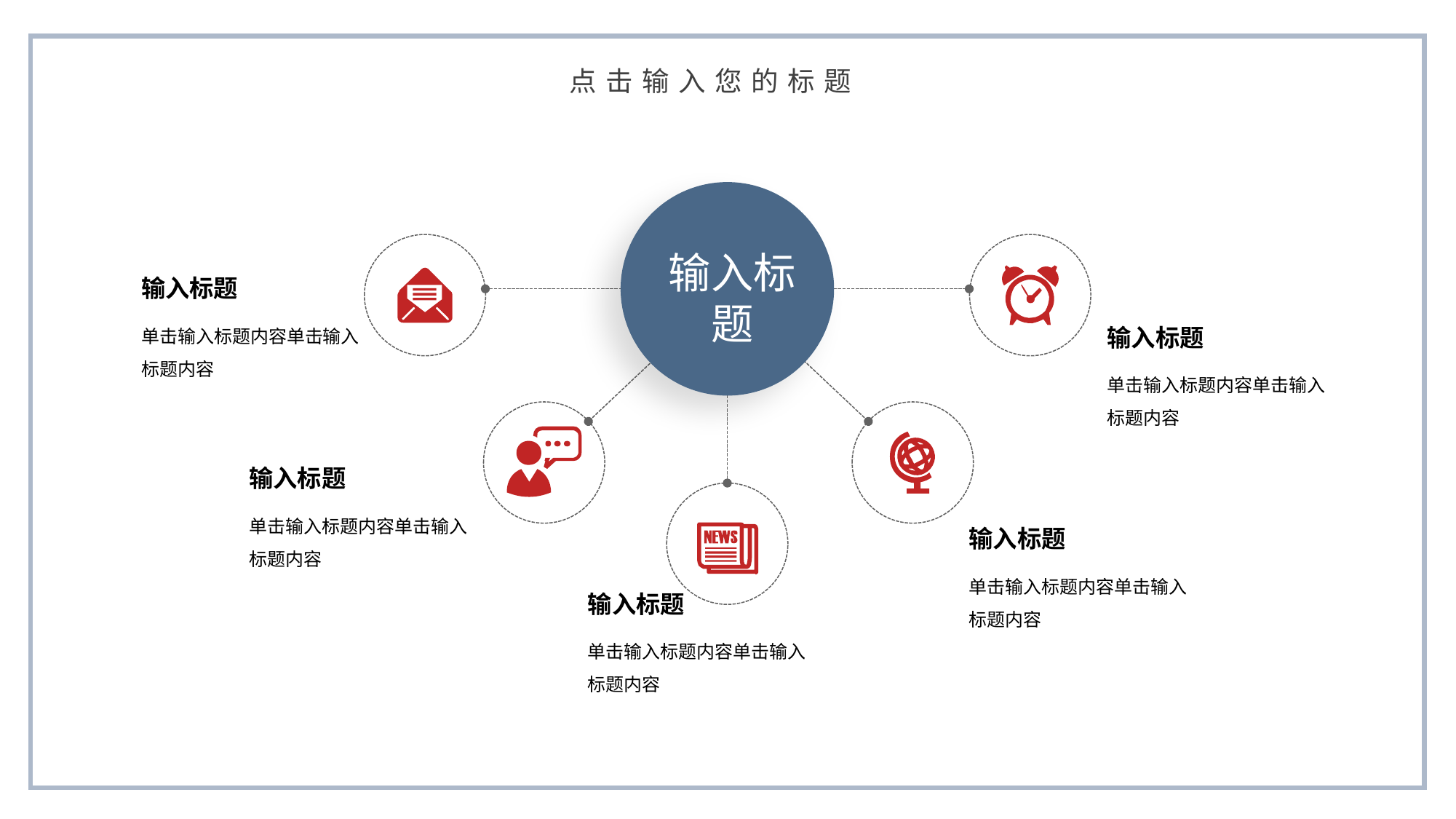

点击输入您的标题

输入标题

输入标题
单击输入标题内容单击输入标题内容
输入标题
单击输入标题内容单击输入标题内容

输入标题

单击输入标题内容单击输入标题内容
输入标题

单击输入标题内容单击输入标题内容
输入标题
单击输入标题内容单击输入标题内容